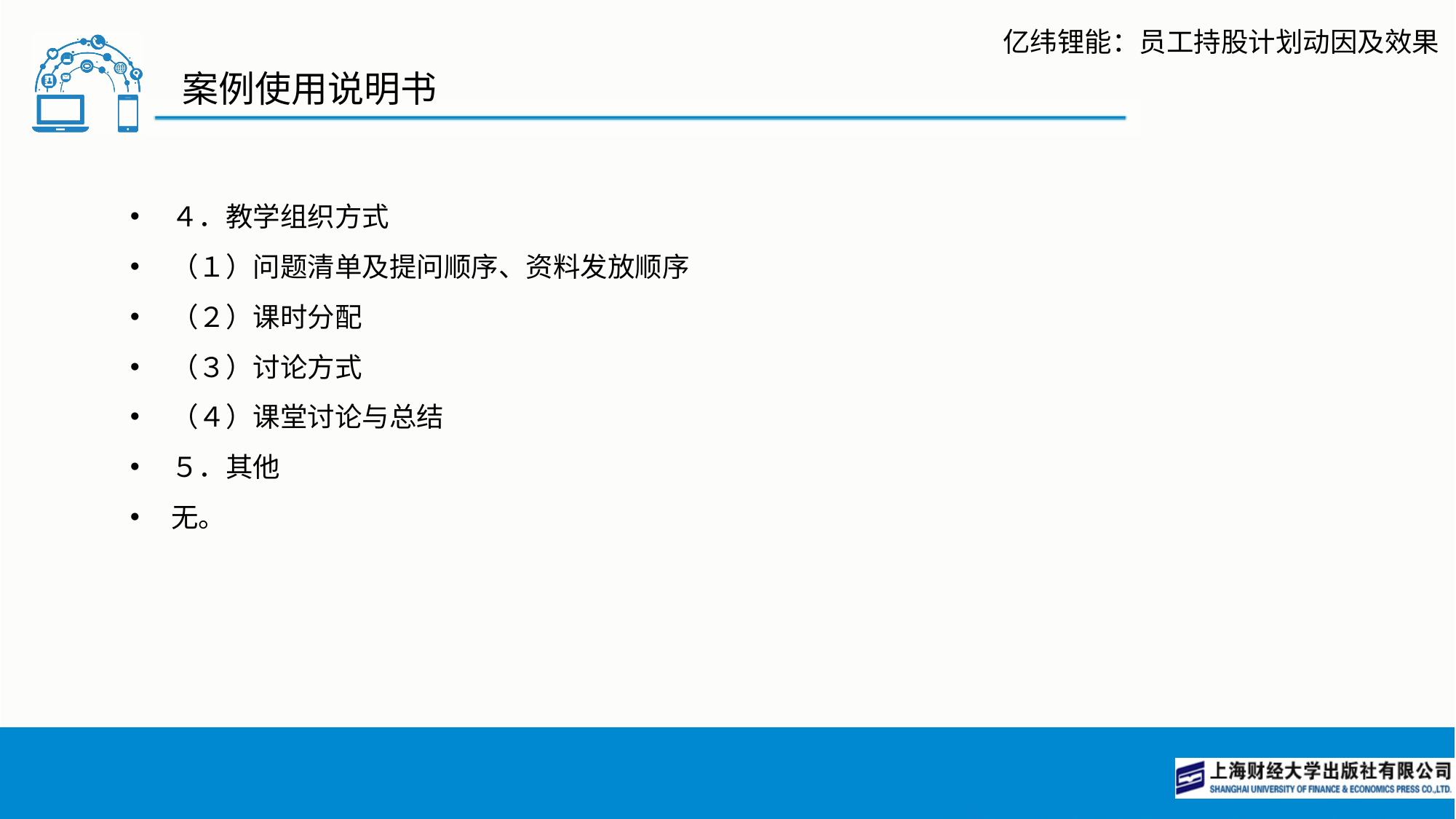

亿纬锂能：员工持股计划动因及效果
# 案例使用说明书
４．教学组织方式
（１）问题清单及提问顺序、资料发放顺序
（２）课时分配
（３）讨论方式
（４）课堂讨论与总结
５．其他
无。